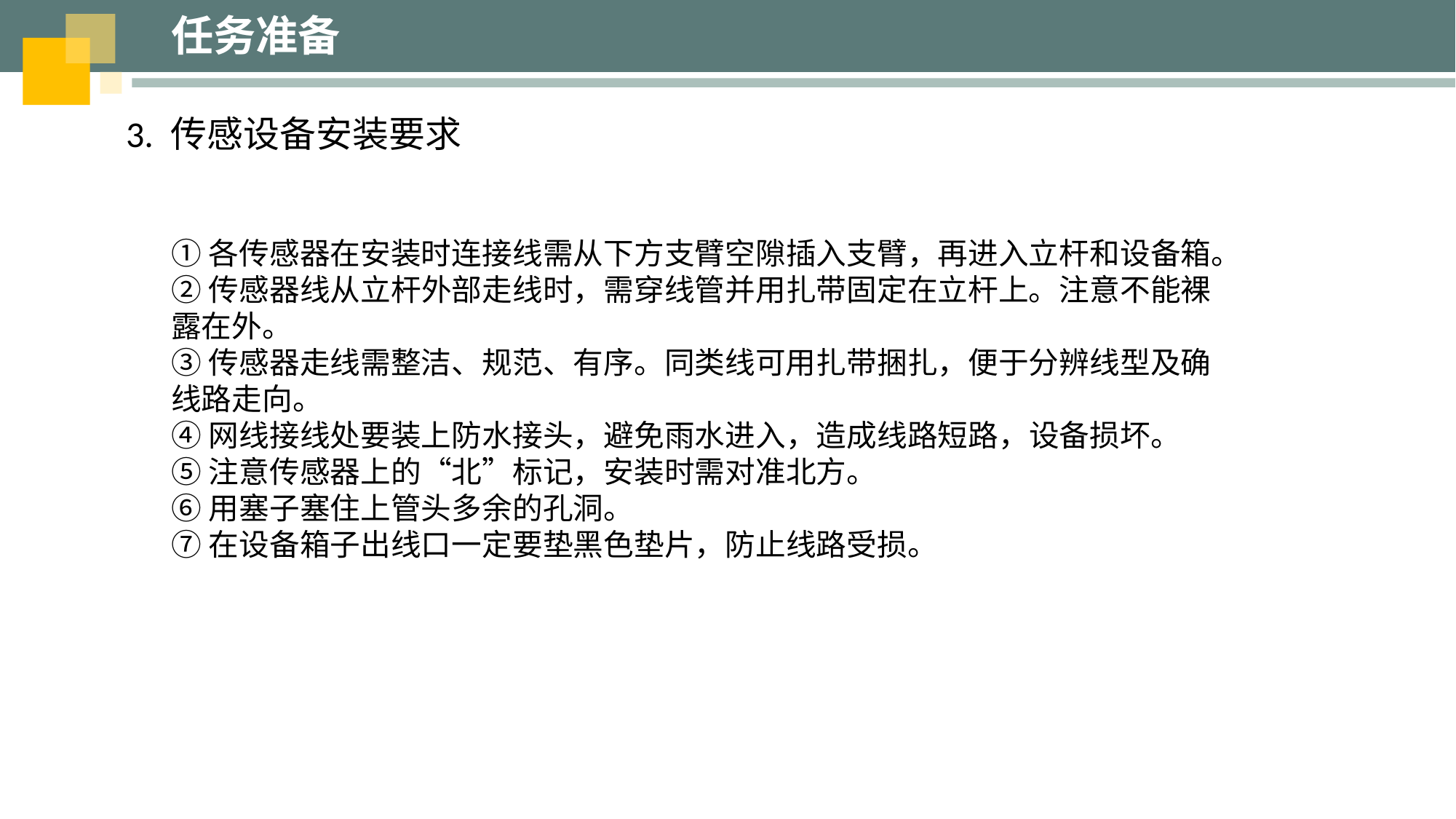

任务准备

3. 传感设备安装要求
①各传感器在安装时连接线需从下方支臂空隙插入支臂，再进入立杆和设备箱。
②传感器线从立杆外部走线时，需穿线管并用扎带固定在立杆上。注意不能裸露在外。
③传感器走线需整洁、规范、有序。同类线可用扎带捆扎，便于分辨线型及确线路走向。
④网线接线处要装上防水接头，避免雨水进入，造成线路短路，设备损坏。
⑤注意传感器上的“北”标记，安装时需对准北方。
⑥用塞子塞住上管头多余的孔洞。
⑦在设备箱子出线口一定要垫黑色垫片，防止线路受损。